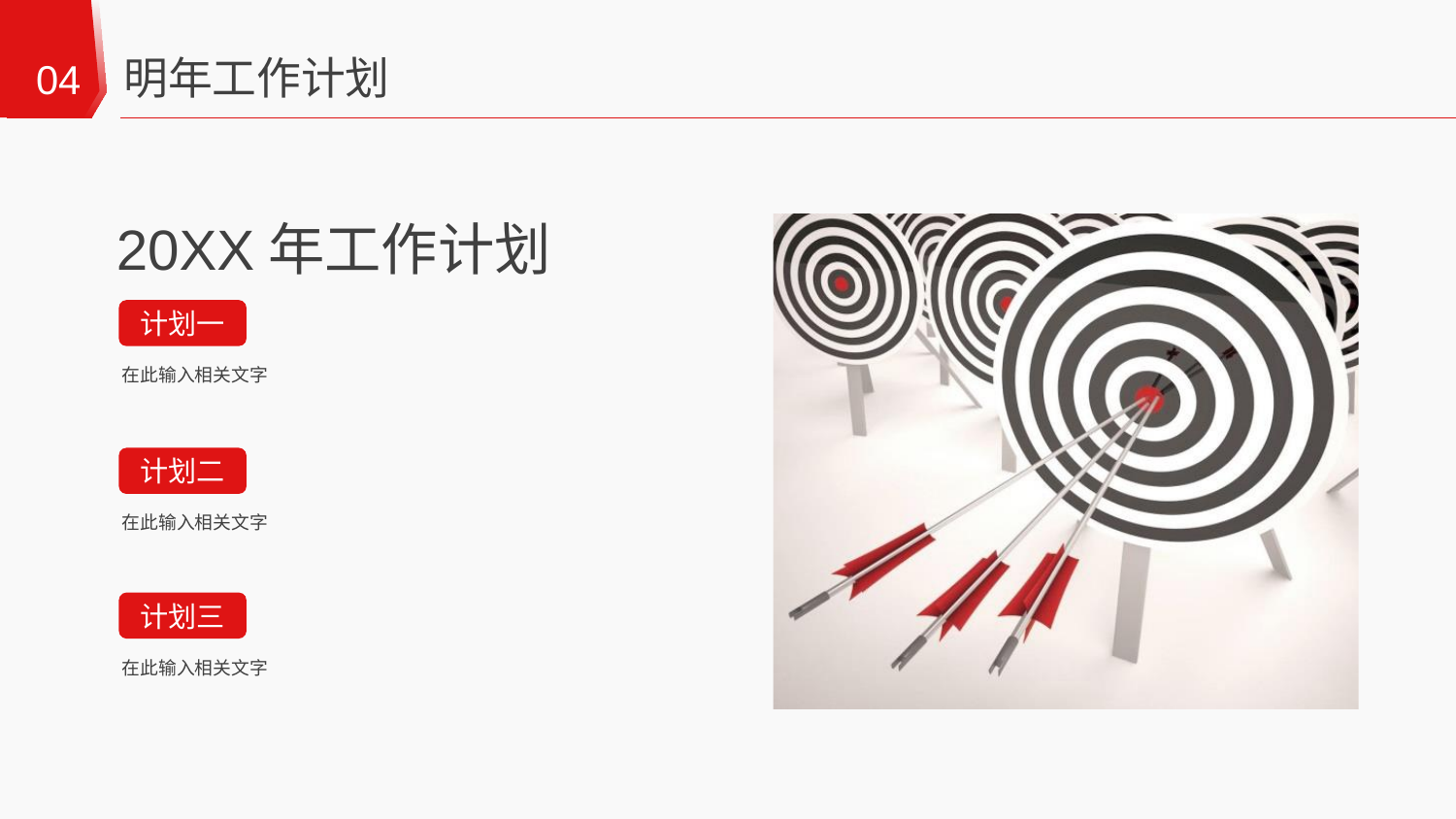

明年工作计划
04
20XX年工作计划

计划一
在此输入相关文字
计划二
在此输入相关文字
计划三
在此输入相关文字